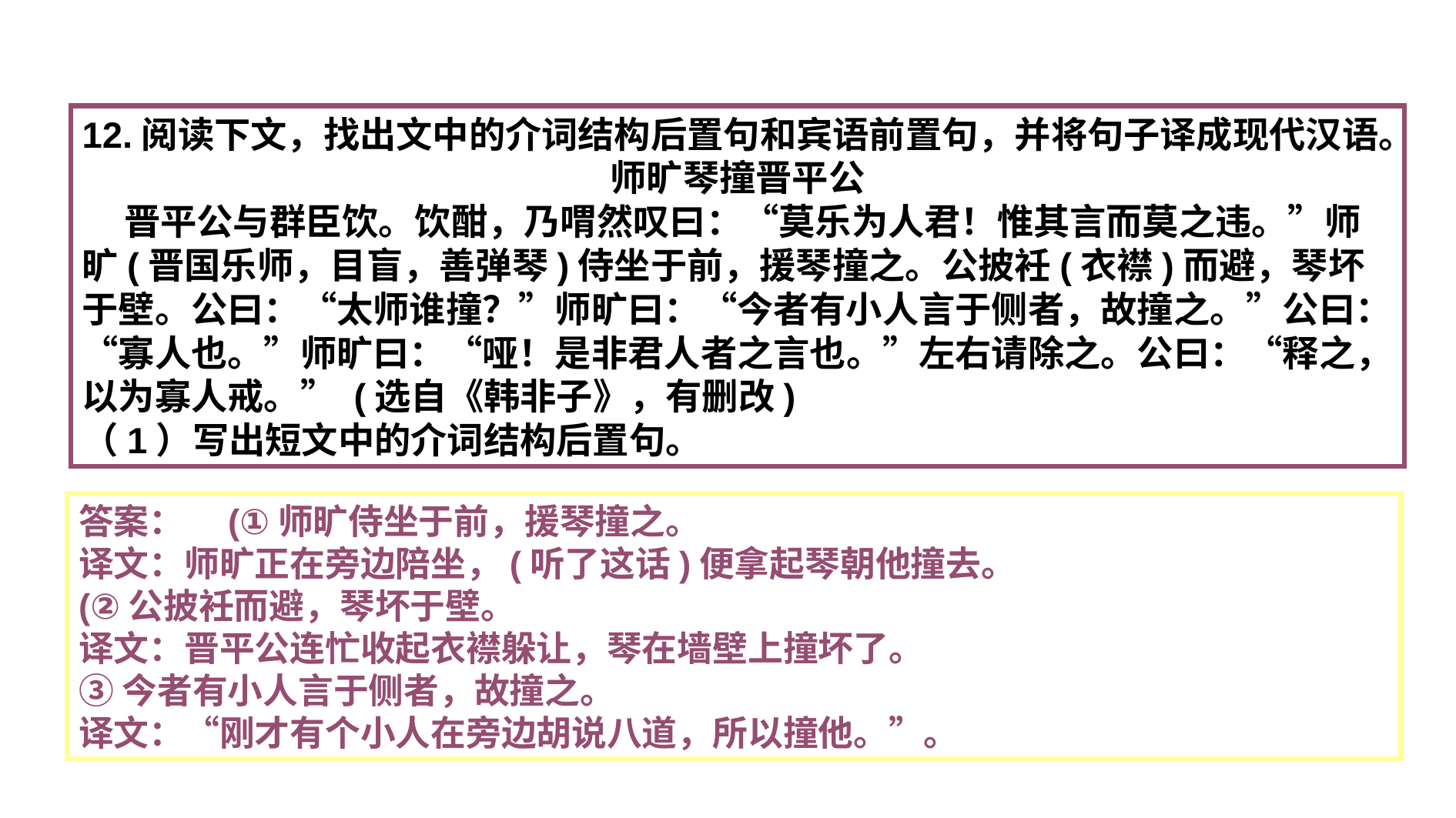

12.阅读下文，找出文中的介词结构后置句和宾语前置句，并将句子译成现代汉语。
师旷琴撞晋平公
    晋平公与群臣饮。饮酣，乃喟然叹曰：“莫乐为人君！惟其言而莫之违。”师旷(晋国乐师，目盲，善弹琴)侍坐于前，援琴撞之。公披衽(衣襟)而避，琴坏于壁。公曰：“太师谁撞？”师旷曰：“今者有小人言于侧者，故撞之。”公曰：“寡人也。”师旷曰：“哑！是非君人者之言也。”左右请除之。公曰：“释之，以为寡人戒。” (选自《韩非子》，有删改)
（1）写出短文中的介词结构后置句。
答案：　(①师旷侍坐于前，援琴撞之。
译文：师旷正在旁边陪坐，(听了这话)便拿起琴朝他撞去。
(②公披衽而避，琴坏于壁。
译文：晋平公连忙收起衣襟躲让，琴在墙壁上撞坏了。
③今者有小人言于侧者，故撞之。
译文：“刚才有个小人在旁边胡说八道，所以撞他。”。